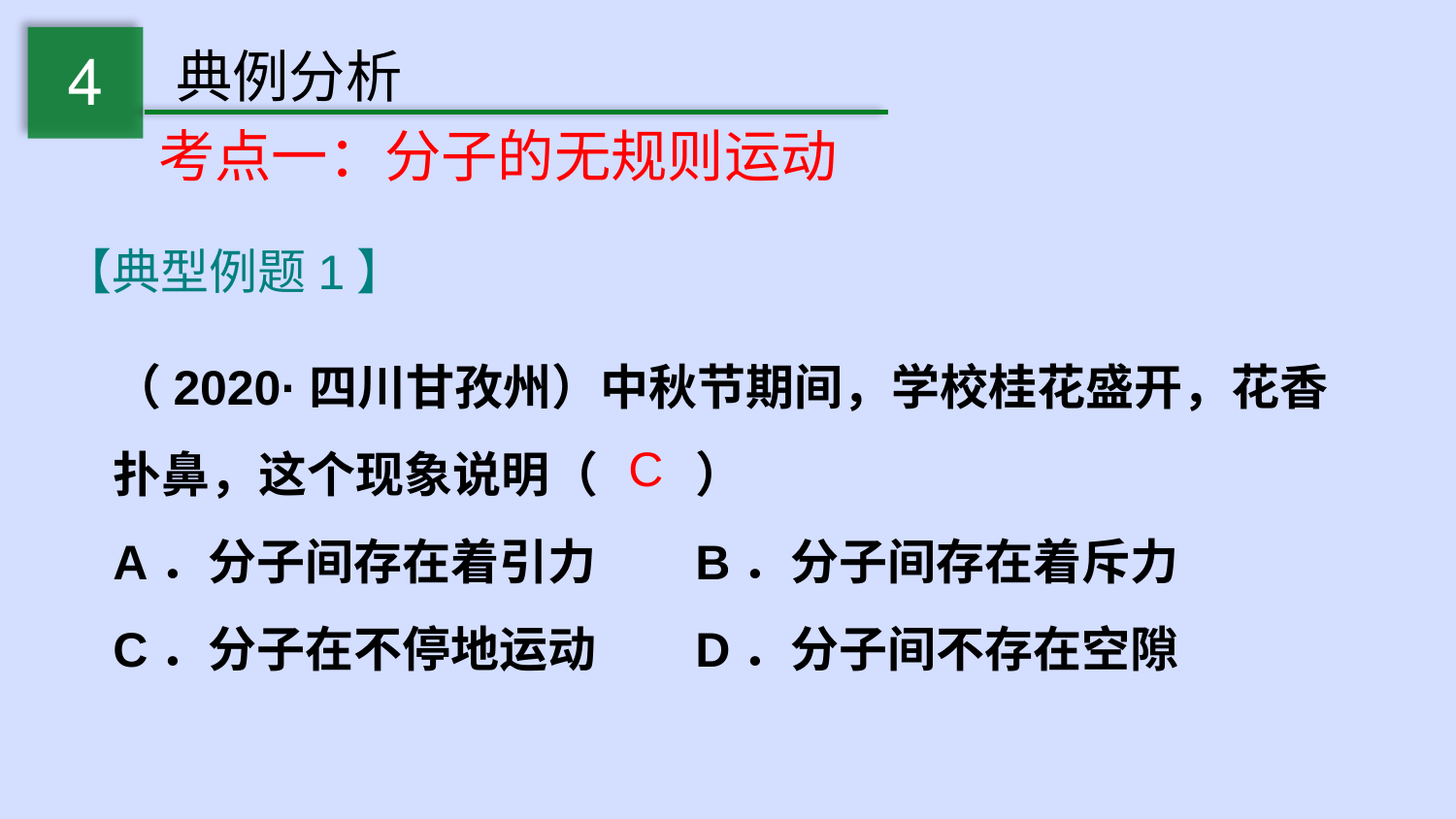

4
典例分析
考点一：分子的无规则运动
【典型例题1】
（2020·四川甘孜州）中秋节期间，学校桂花盛开，花香扑鼻，这个现象说明（　　）
A．分子间存在着引力	B．分子间存在着斥力
C．分子在不停地运动	D．分子间不存在空隙
C